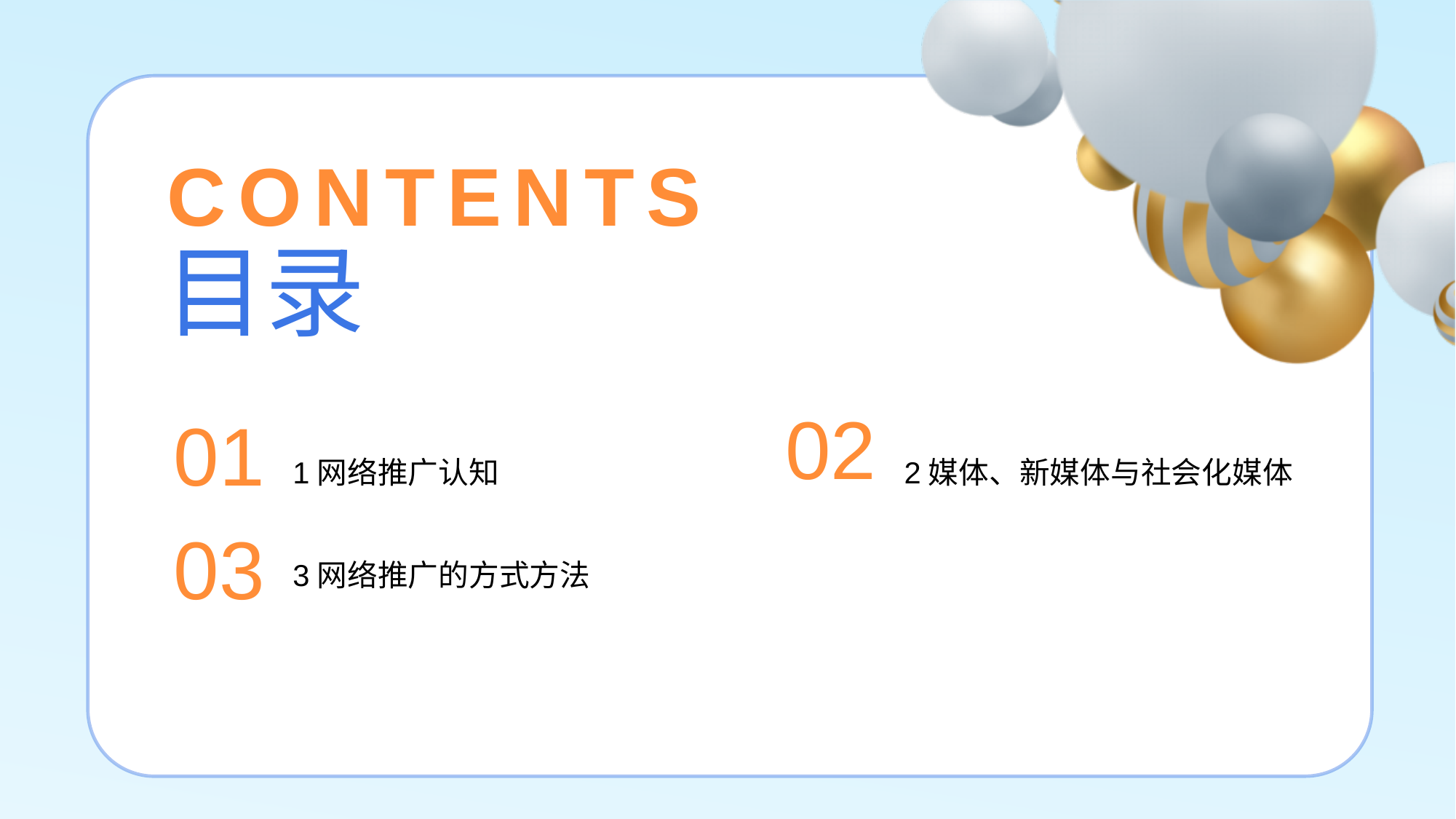

CONTENTS
目录
2媒体、新媒体与社会化媒体
01
02
1网络推广认知
03
3网络推广的方式方法